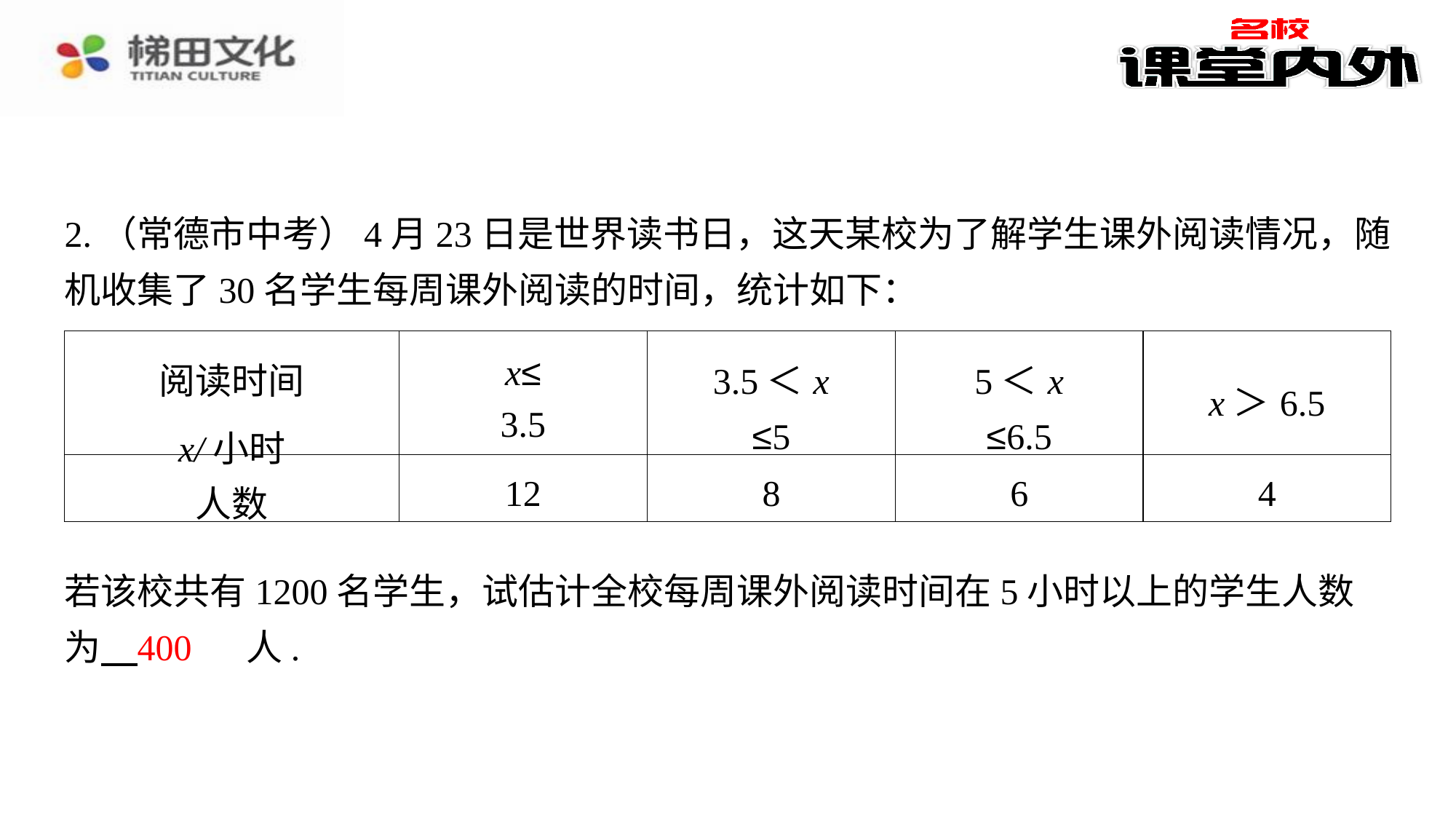

2.（常德市中考）4月23日是世界读书日，这天某校为了解学生课外阅读情况，随机收集了30名学生每周课外阅读的时间，统计如下：
| 阅读时间 x/小时 | x≤ 3.5 | 3.5＜x ≤5 | 5＜x ≤6.5 | x＞6.5 |
| --- | --- | --- | --- | --- |
| 人数 | 12 | 8 | 6 | 4 |
若该校共有1200名学生，试估计全校每周课外阅读时间在5小时以上的学生人数为 　400　⁠人.
400